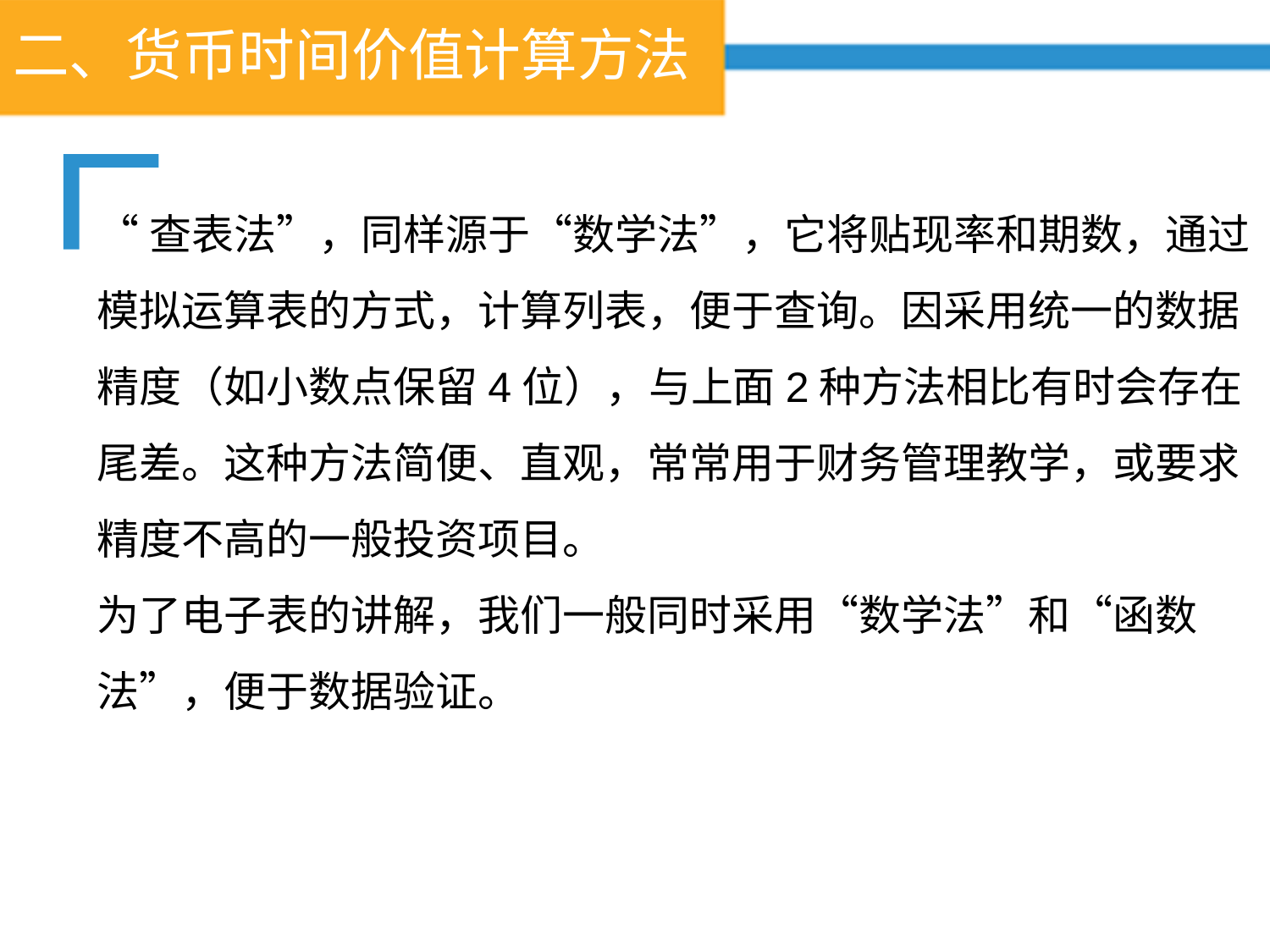

# 二、货币时间价值计算方法

“查表法”，同样源于“数学法”，它将贴现率和期数，通过模拟运算表的方式，计算列表，便于查询。因采用统一的数据精度（如小数点保留4位），与上面2种方法相比有时会存在尾差。这种方法简便、直观，常常用于财务管理教学，或要求精度不高的一般投资项目。
为了电子表的讲解，我们一般同时采用“数学法”和“函数法”，便于数据验证。